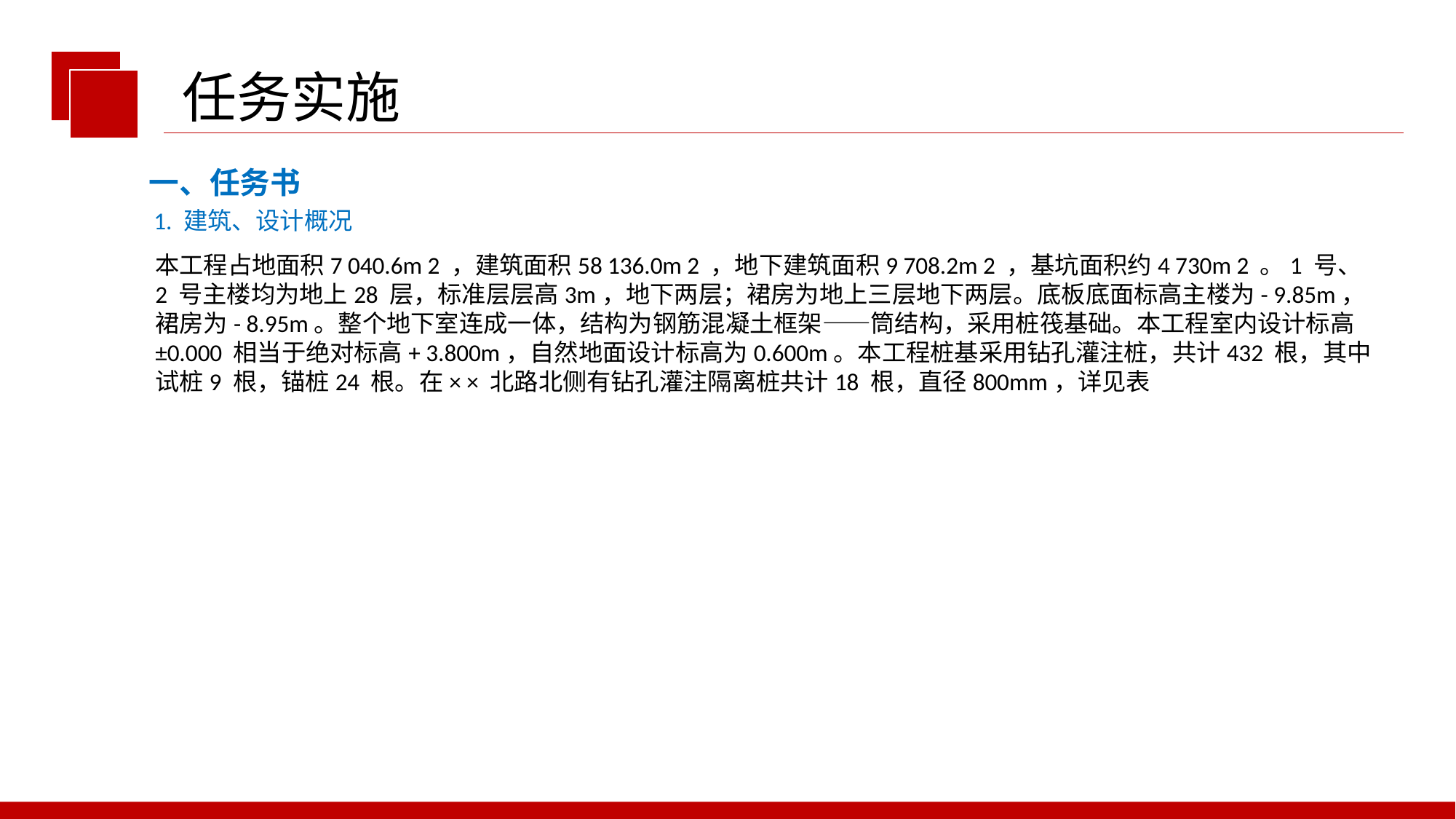

任务实施
一、任务书
1. 建筑、设计概况
本工程占地面积7 040.6m 2 ，建筑面积58 136.0m 2 ，地下建筑面积9 708.2m 2 ，基坑面积约4 730m 2 。1 号、2 号主楼均为地上28 层，标准层层高3m，地下两层；裙房为地上三层地下两层。底板底面标高主楼为- 9.85m，裙房为- 8.95m。整个地下室连成一体，结构为钢筋混凝土框架——筒结构，采用桩筏基础。本工程室内设计标高±0.000 相当于绝对标高+ 3.800m，自然地面设计标高为0.600m。本工程桩基采用钻孔灌注桩，共计432 根，其中试桩9 根，锚桩24 根。在× × 北路北侧有钻孔灌注隔离桩共计18 根，直径800mm，详见表